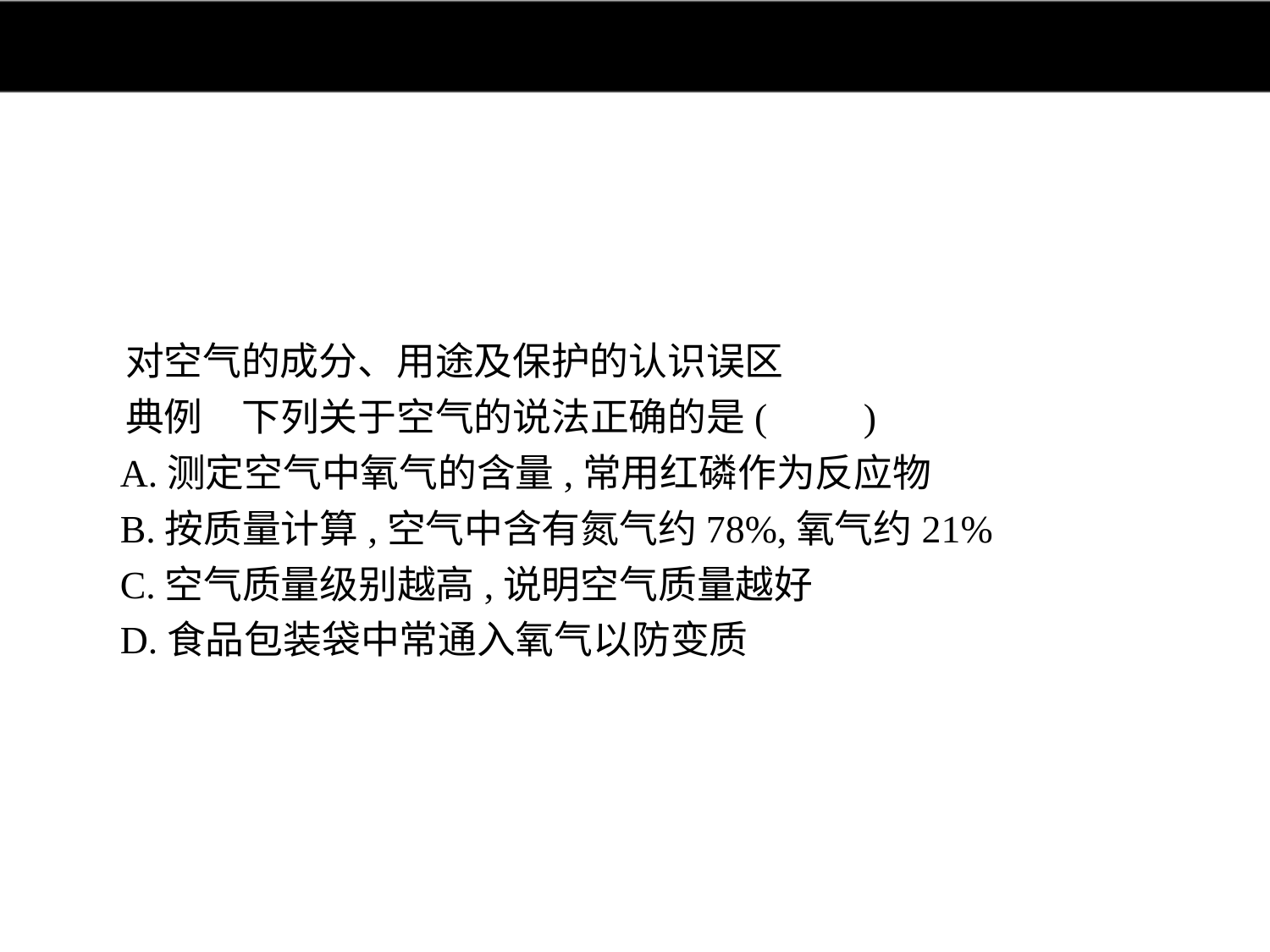

对空气的成分、用途及保护的认识误区
典例　下列关于空气的说法正确的是(　　)
A.测定空气中氧气的含量,常用红磷作为反应物
B.按质量计算,空气中含有氮气约78%,氧气约21%
C.空气质量级别越高,说明空气质量越好
D.食品包装袋中常通入氧气以防变质